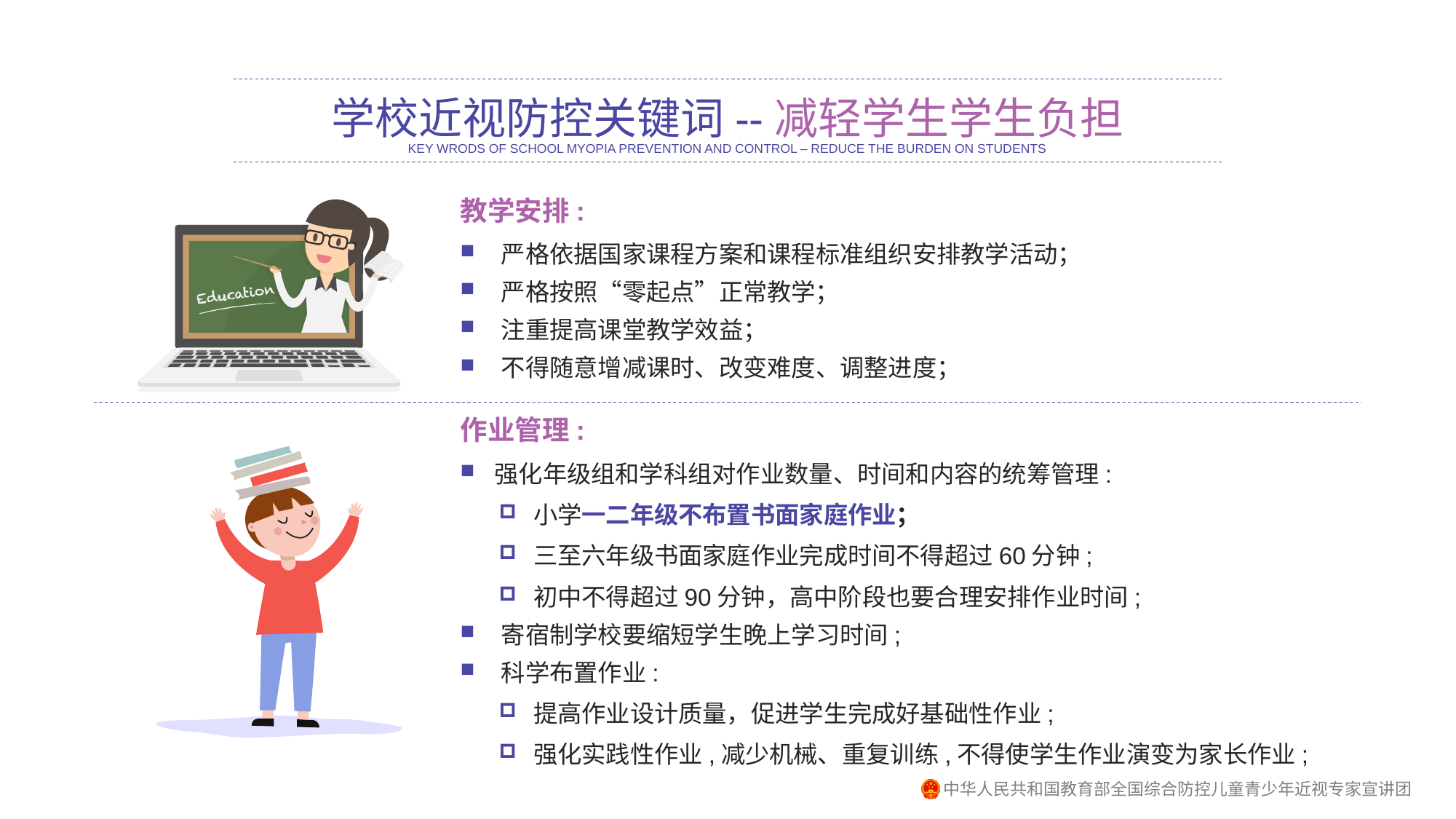

学校近视防控关键词--减轻学生学生负担
KEY WRODS OF SCHOOL MYOPIA PREVENTION AND CONTROL – REDUCE THE BURDEN ON STUDENTS
教学安排:

严格依据国家课程方案和课程标准组织安排教学活动；
严格按照“零起点”正常教学；
注重提高课堂教学效益；
不得随意增减课时、改变难度、调整进度；
作业管理:
强化年级组和学科组对作业数量、时间和内容的统筹管理:
小学一二年级不布置书面家庭作业；
三至六年级书面家庭作业完成时间不得超过60分钟;
初中不得超过90分钟，高中阶段也要合理安排作业时间;
寄宿制学校要缩短学生晚上学习时间;
科学布置作业:
提高作业设计质量，促进学生完成好基础性作业;
强化实践性作业,减少机械、重复训练,不得使学生作业演变为家长作业;